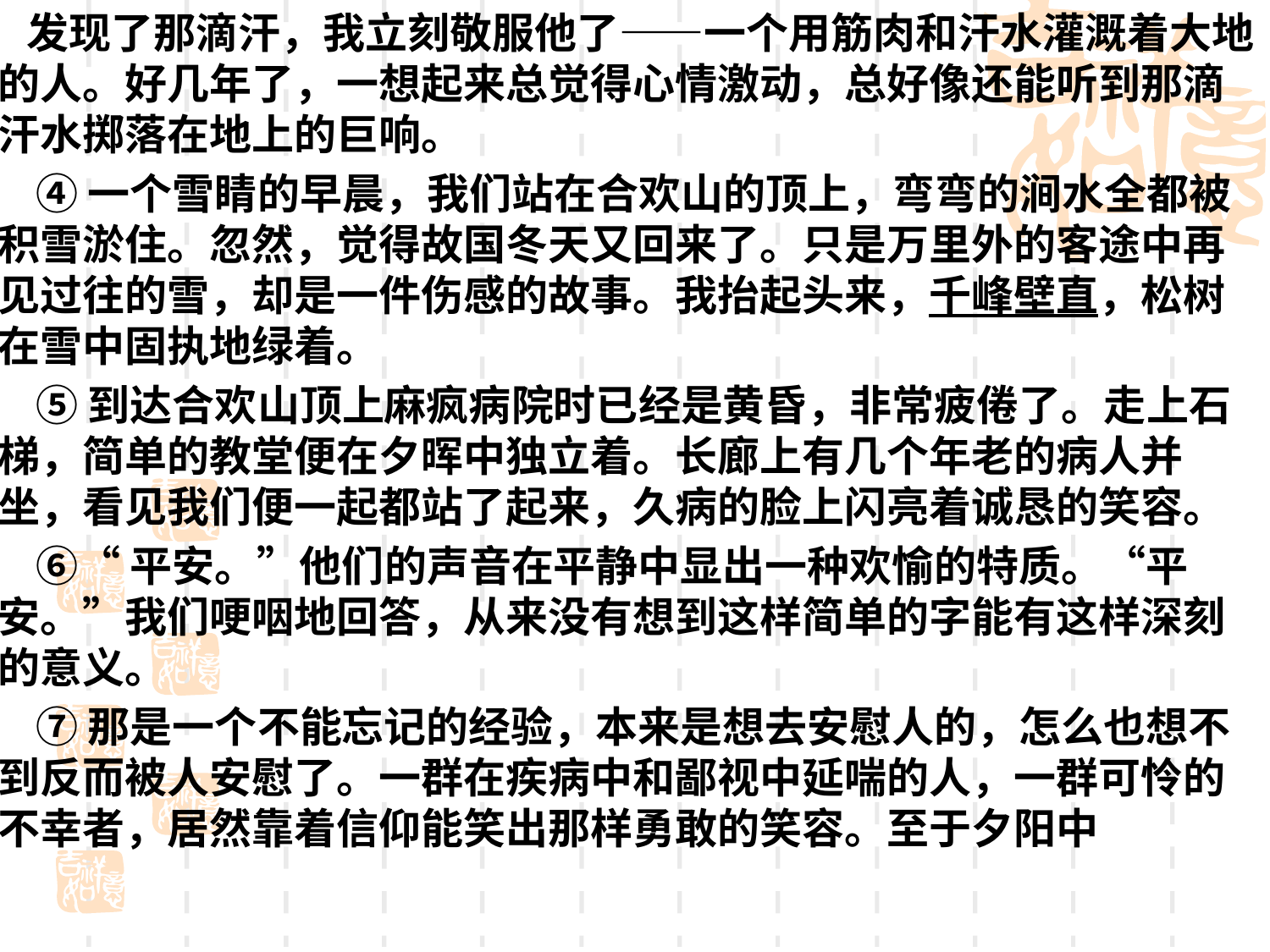

发现了那滴汗，我立刻敬服他了——一个用筋肉和汗水灌溉着大地的人。好几年了，一想起来总觉得心情激动，总好像还能听到那滴汗水掷落在地上的巨响。
    ④一个雪睛的早晨，我们站在合欢山的顶上，弯弯的涧水全都被积雪淤住。忽然，觉得故国冬天又回来了。只是万里外的客途中再见过往的雪，却是一件伤感的故事。我抬起头来，千峰壁直，松树在雪中固执地绿着。
    ⑤到达合欢山顶上麻疯病院时已经是黄昏，非常疲倦了。走上石梯，简单的教堂便在夕晖中独立着。长廊上有几个年老的病人并坐，看见我们便一起都站了起来，久病的脸上闪亮着诚恳的笑容。
    ⑥“平安。”他们的声音在平静中显出一种欢愉的特质。“平安。”我们哽咽地回答，从来没有想到这样简单的字能有这样深刻的意义。
    ⑦那是一个不能忘记的经验，本来是想去安慰人的，怎么也想不到反而被人安慰了。一群在疾病中和鄙视中延喘的人，一群可怜的不幸者，居然靠着信仰能笑出那样勇敢的笑容。至于夕阳中